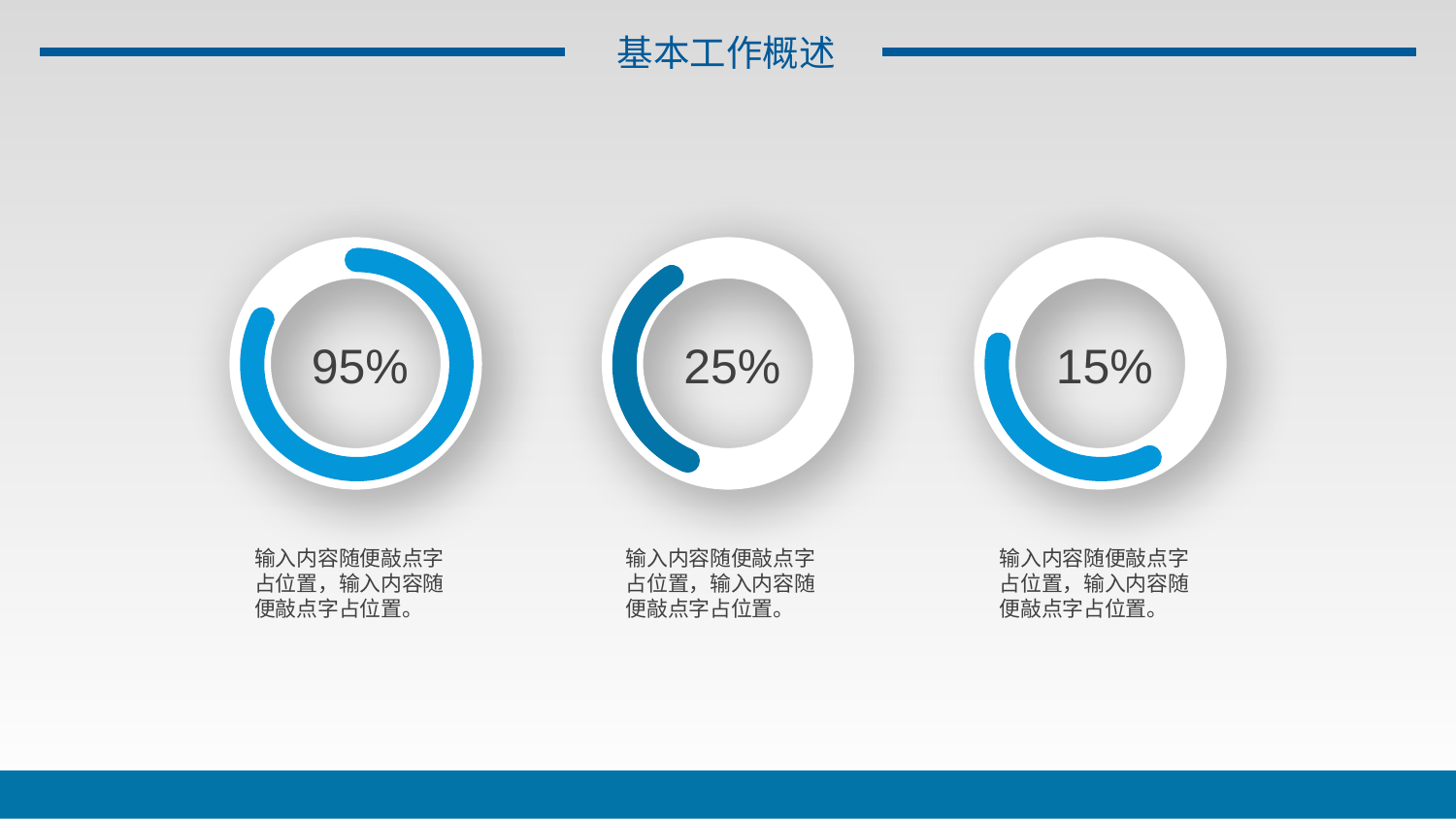

基本工作概述

95%
25%
15%
输入内容随便敲点字占位置，输入内容随便敲点字占位置。
输入内容随便敲点字占位置，输入内容随便敲点字占位置。
输入内容随便敲点字占位置，输入内容随便敲点字占位置。